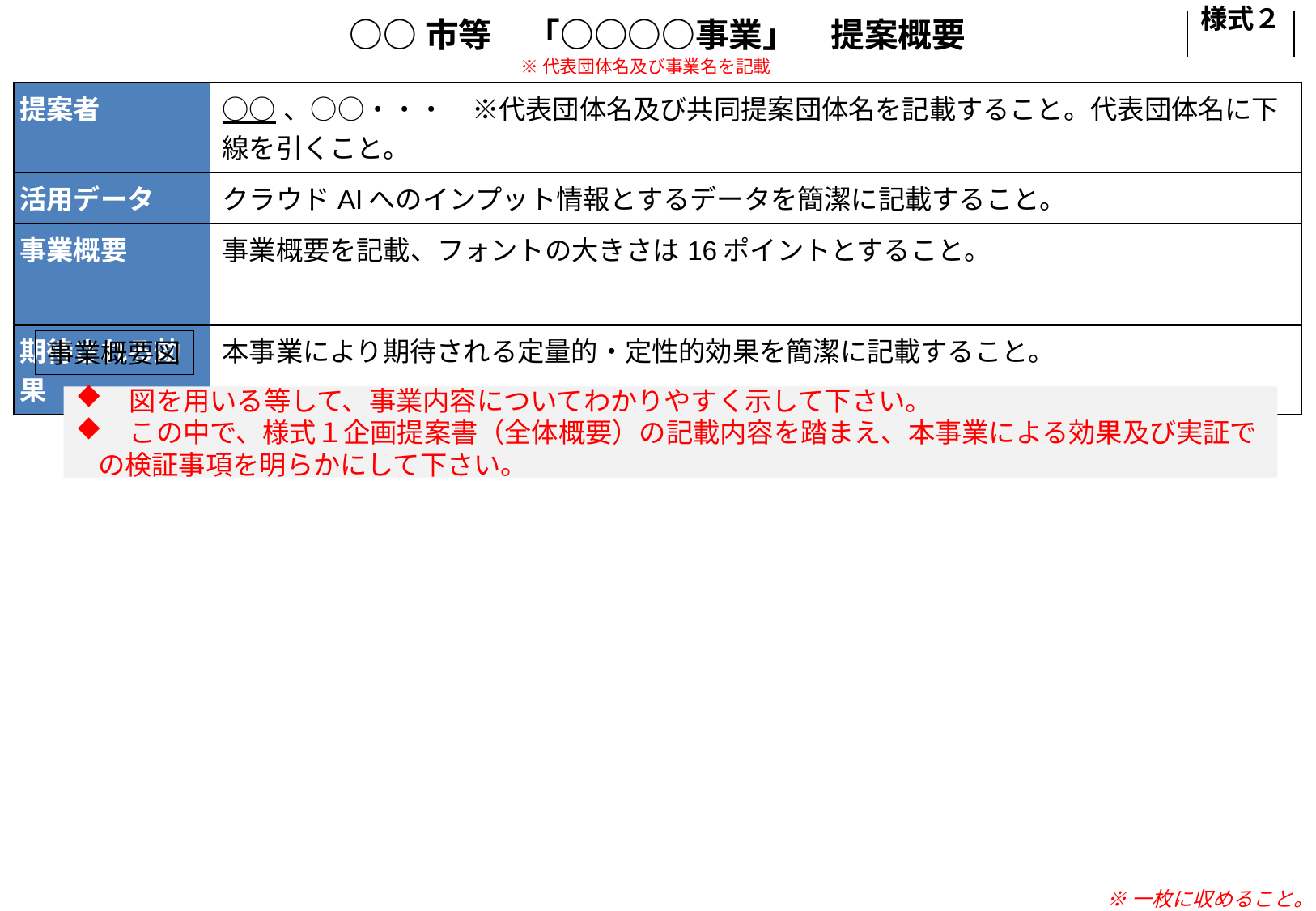

○○市等　「○○○○事業」　提案概要
様式２
※代表団体名及び事業名を記載
| 提案者 | ○○、○○・・・　※代表団体名及び共同提案団体名を記載すること。代表団体名に下線を引くこと。 |
| --- | --- |
| 活用データ | クラウドAIへのインプット情報とするデータを簡潔に記載すること。 |
| 事業概要 | 事業概要を記載、フォントの大きさは16ポイントとすること。 |
| 期待される効果 | 本事業により期待される定量的・定性的効果を簡潔に記載すること。 |
事業概要図
　図を用いる等して、事業内容についてわかりやすく示して下さい。
　この中で、様式１企画提案書（全体概要）の記載内容を踏まえ、本事業による効果及び実証での検証事項を明らかにして下さい。
※一枚に収めること。